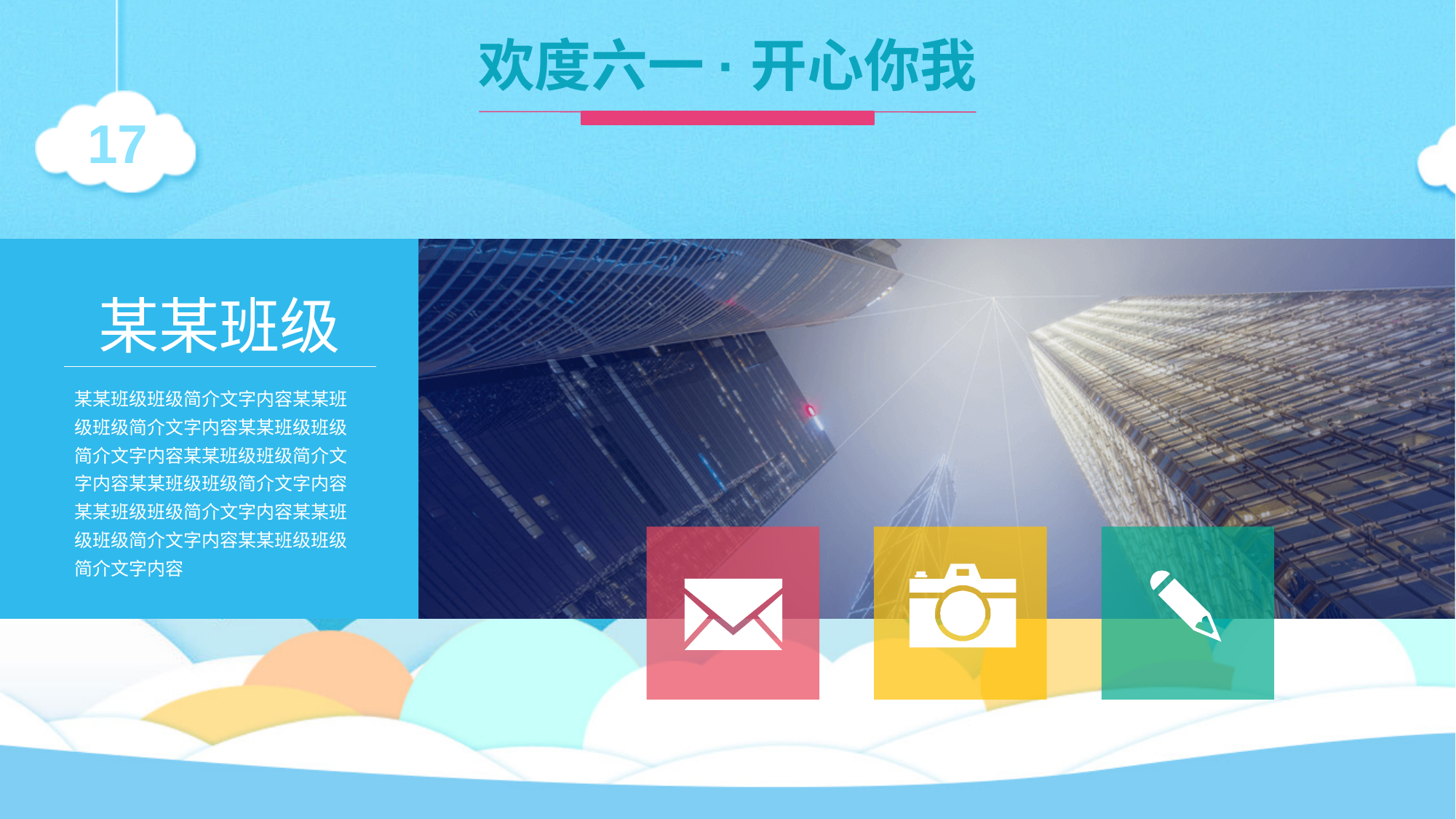

某某班级
某某班级班级简介文字内容某某班级班级简介文字内容某某班级班级简介文字内容某某班级班级简介文字内容某某班级班级简介文字内容某某班级班级简介文字内容某某班级班级简介文字内容某某班级班级简介文字内容